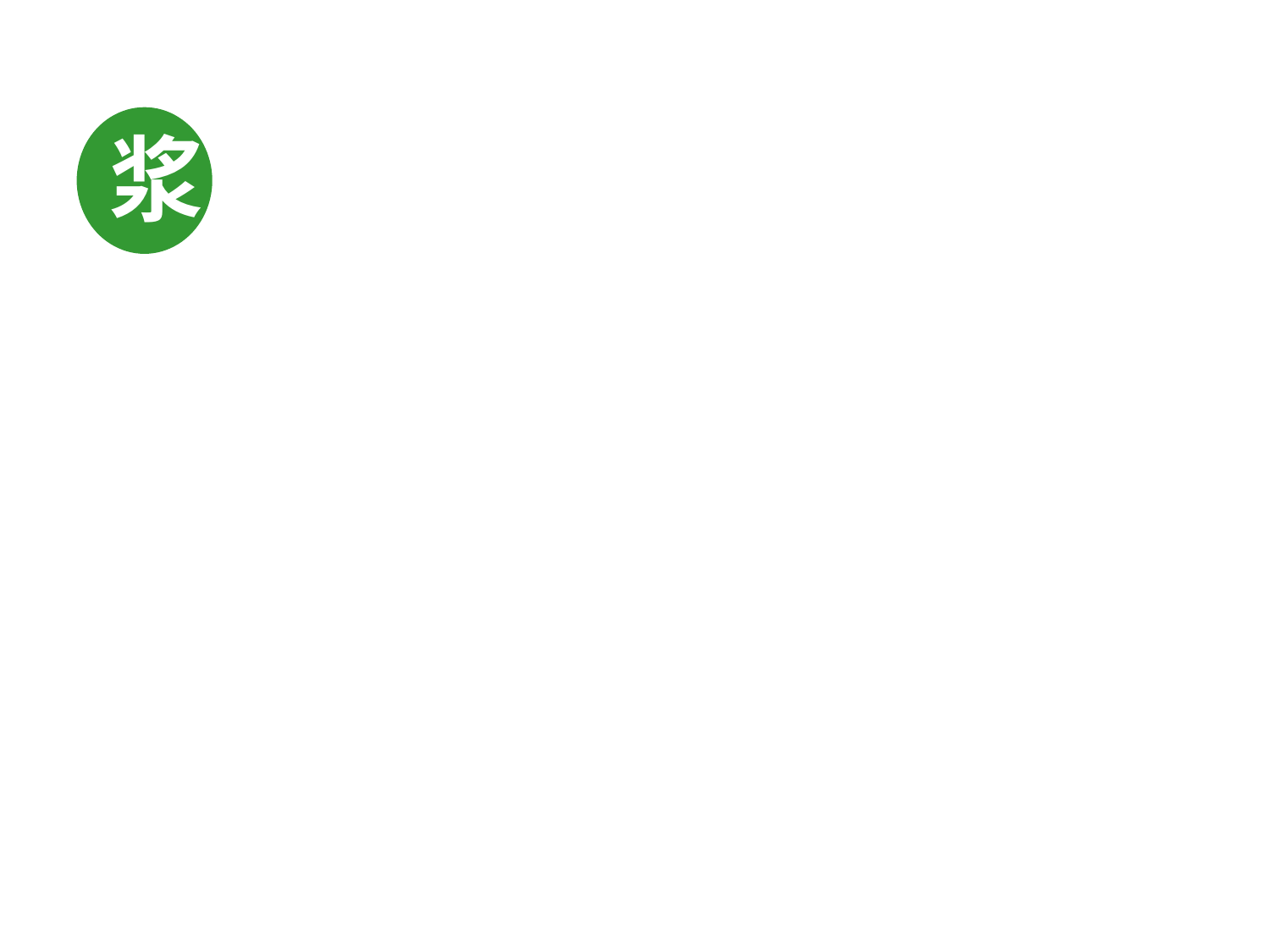

馅
怔
蘸

浆
诈
袱
傅